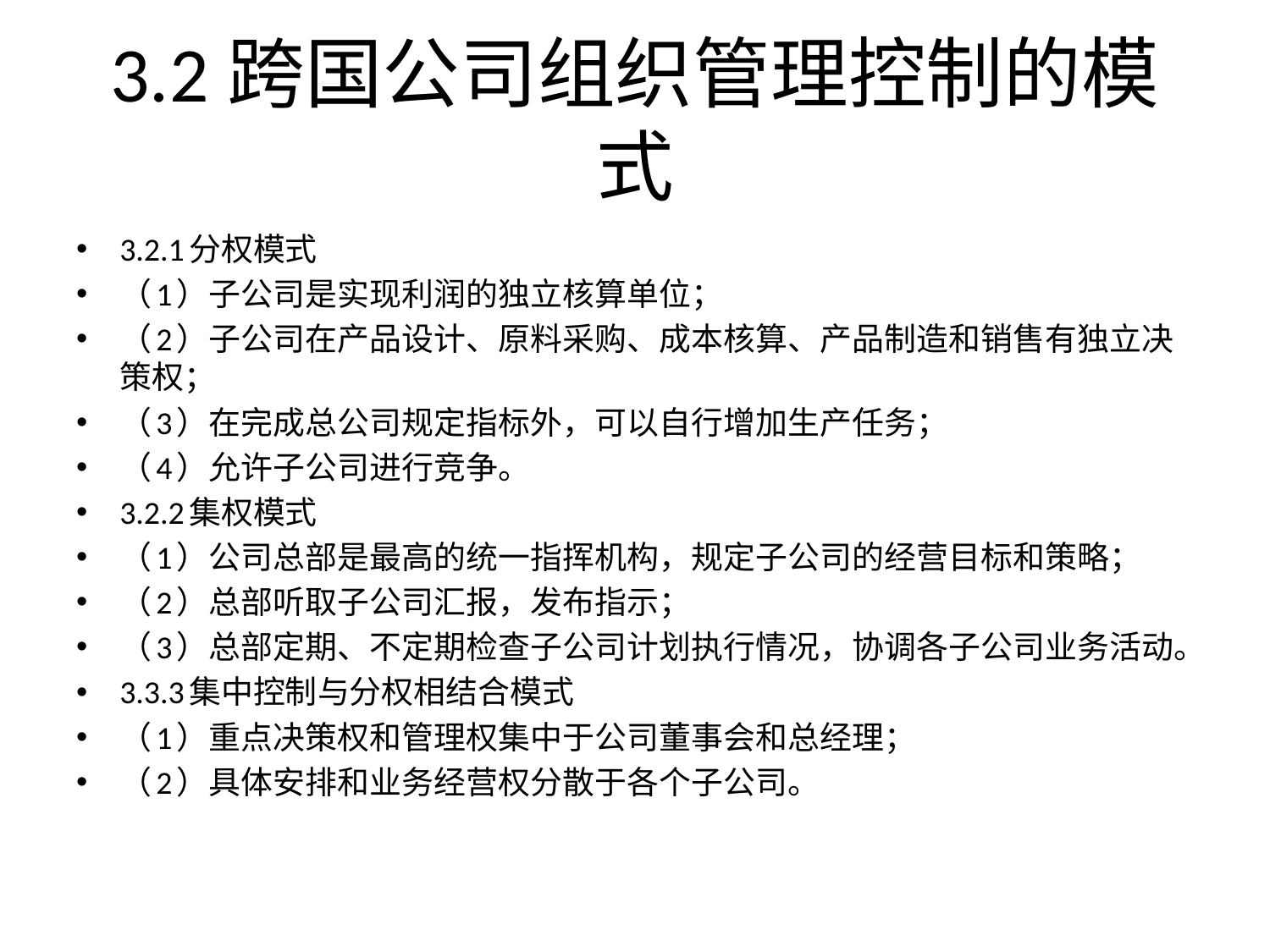

# 3.2跨国公司组织管理控制的模式
3.2.1分权模式
（1）子公司是实现利润的独立核算单位；
（2）子公司在产品设计、原料采购、成本核算、产品制造和销售有独立决策权；
（3）在完成总公司规定指标外，可以自行增加生产任务；
（4）允许子公司进行竞争。
3.2.2集权模式
（1）公司总部是最高的统一指挥机构，规定子公司的经营目标和策略；
（2）总部听取子公司汇报，发布指示；
（3）总部定期、不定期检查子公司计划执行情况，协调各子公司业务活动。
3.3.3集中控制与分权相结合模式
（1）重点决策权和管理权集中于公司董事会和总经理；
（2）具体安排和业务经营权分散于各个子公司。